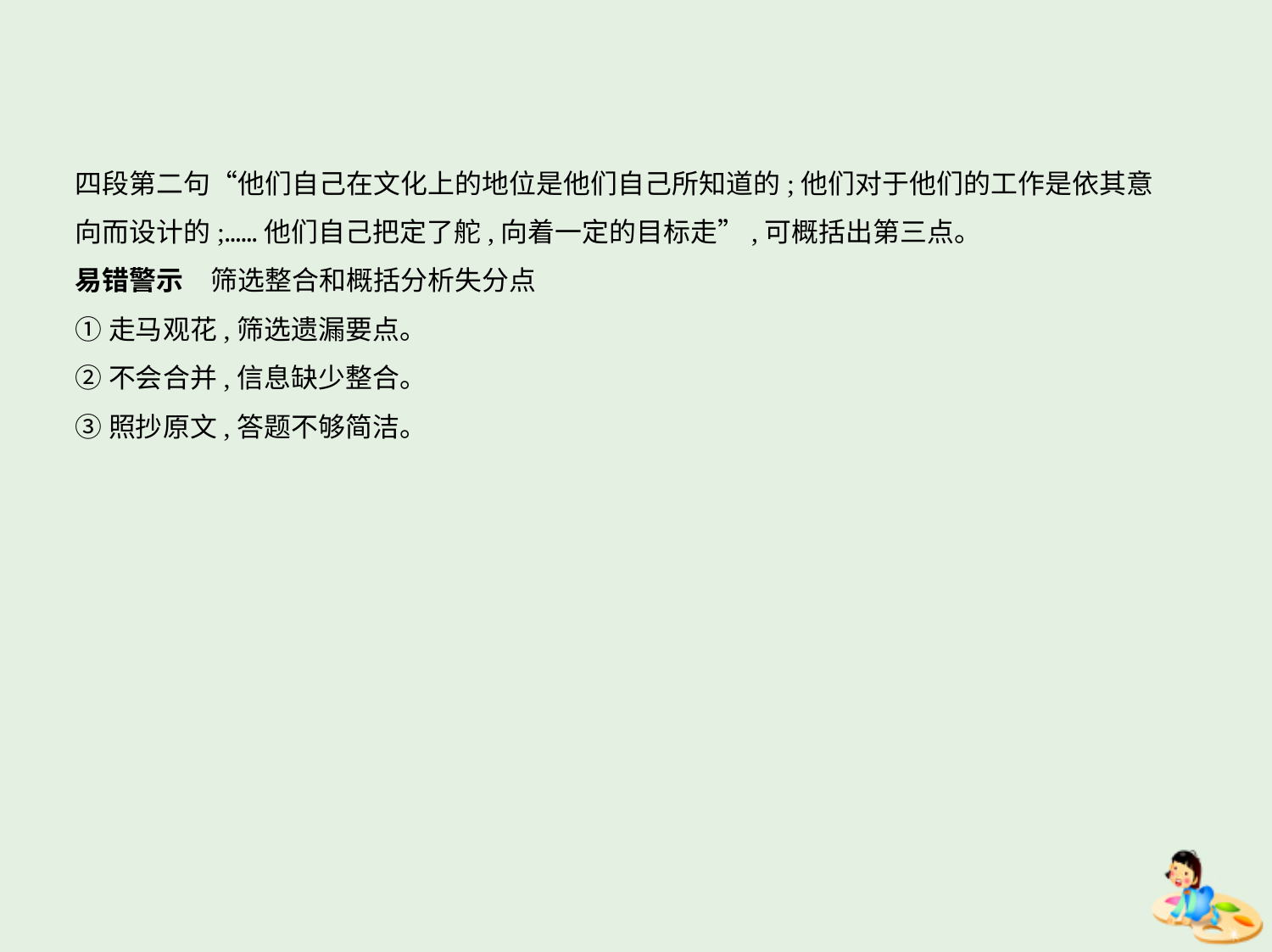

四段第二句“他们自己在文化上的地位是他们自己所知道的;他们对于他们的工作是依其意
向而设计的;……他们自己把定了舵,向着一定的目标走”,可概括出第三点。
易错警示　筛选整合和概括分析失分点
①走马观花,筛选遗漏要点。
②不会合并,信息缺少整合。
③照抄原文,答题不够简洁。